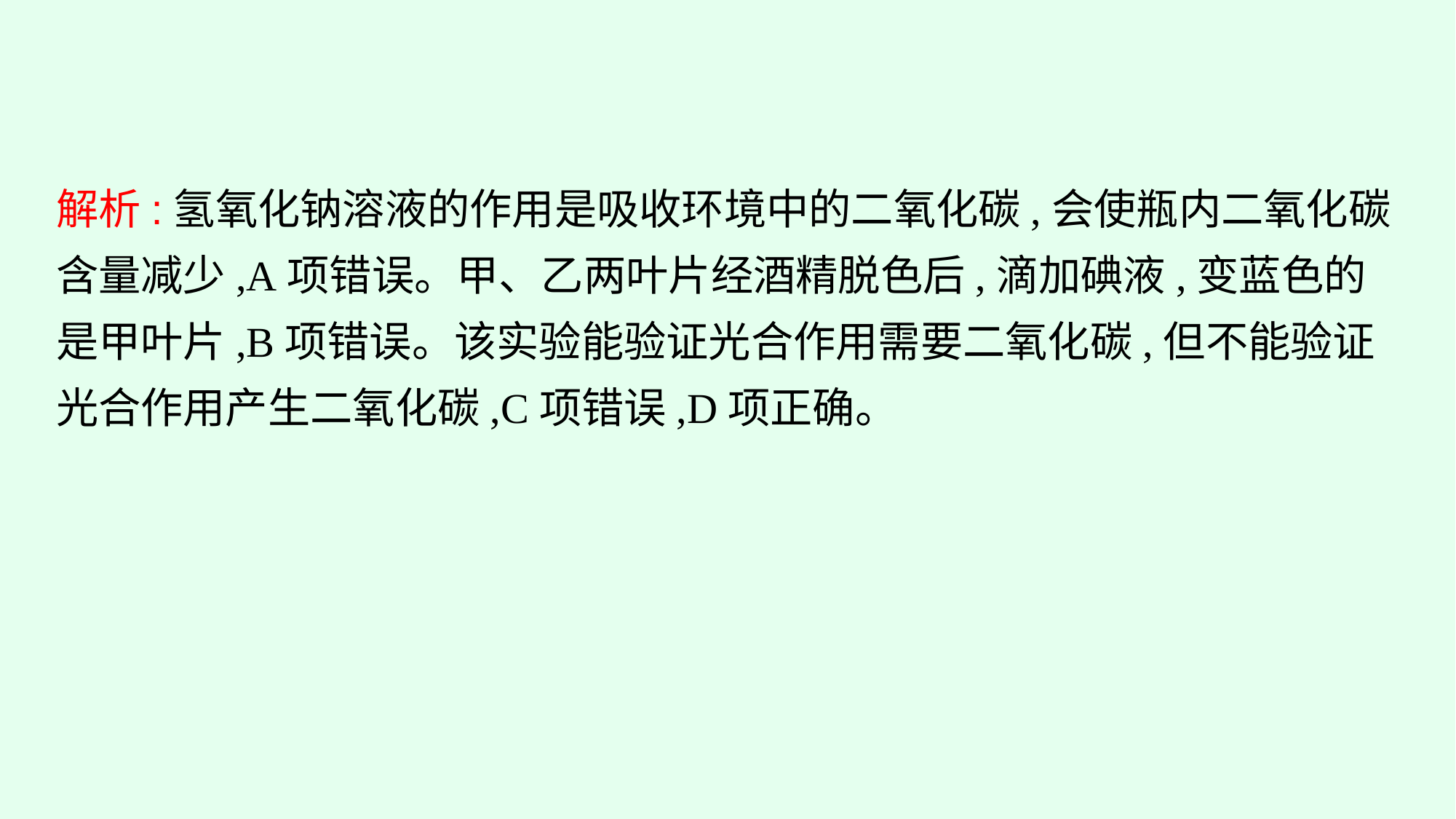

解析:氢氧化钠溶液的作用是吸收环境中的二氧化碳,会使瓶内二氧化碳含量减少,A项错误。甲、乙两叶片经酒精脱色后,滴加碘液,变蓝色的是甲叶片,B项错误。该实验能验证光合作用需要二氧化碳,但不能验证光合作用产生二氧化碳,C项错误,D项正确。